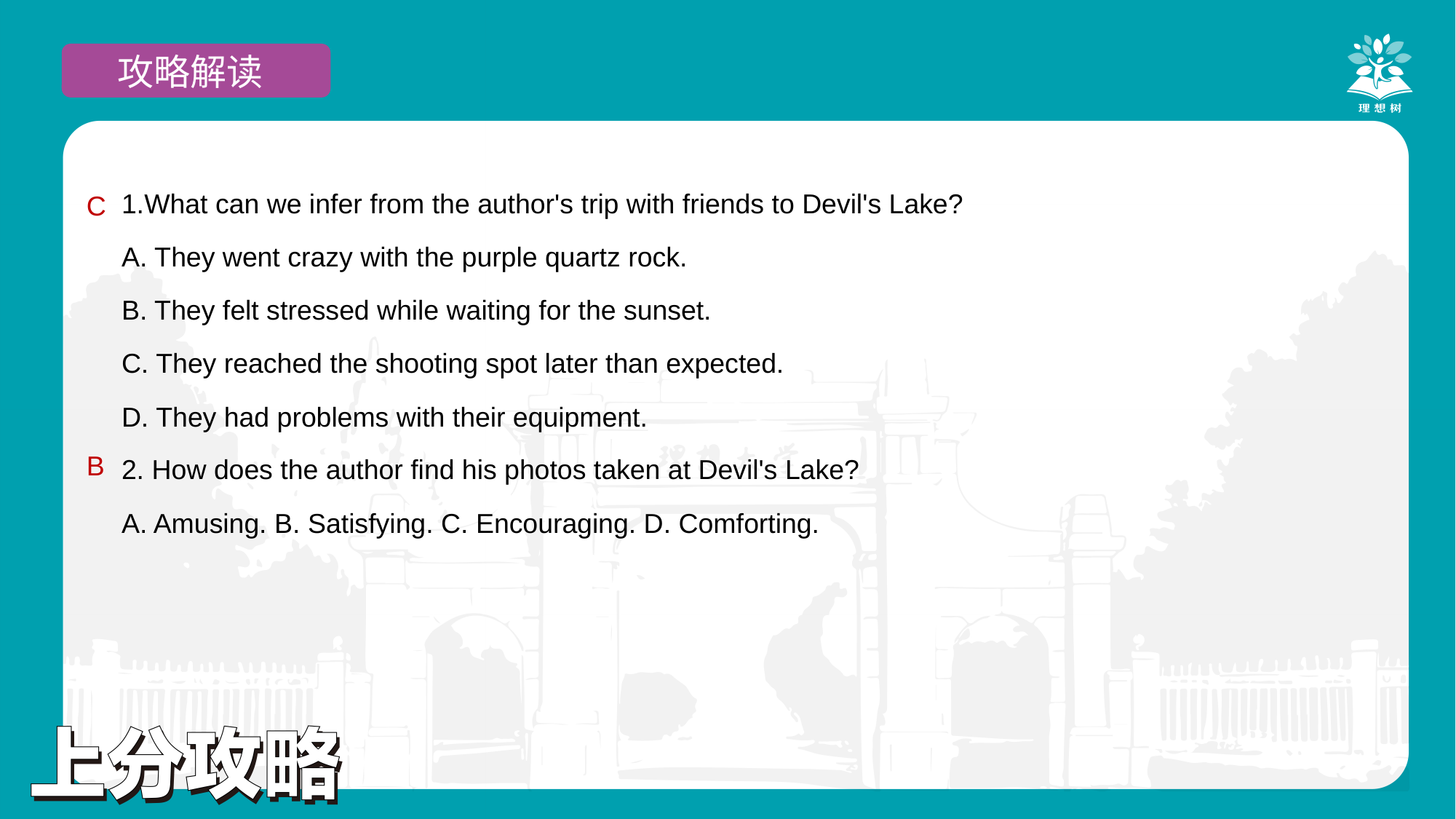

攻略解读
1.What can we infer from the author's trip with friends to Devil's Lake?
A. They went crazy with the purple quartz rock.
B. They felt stressed while waiting for the sunset.
C. They reached the shooting spot later than expected.
D. They had problems with their equipment.
2. How does the author find his photos taken at Devil's Lake?
A. Amusing. B. Satisfying. C. Encouraging. D. Comforting.

C
B